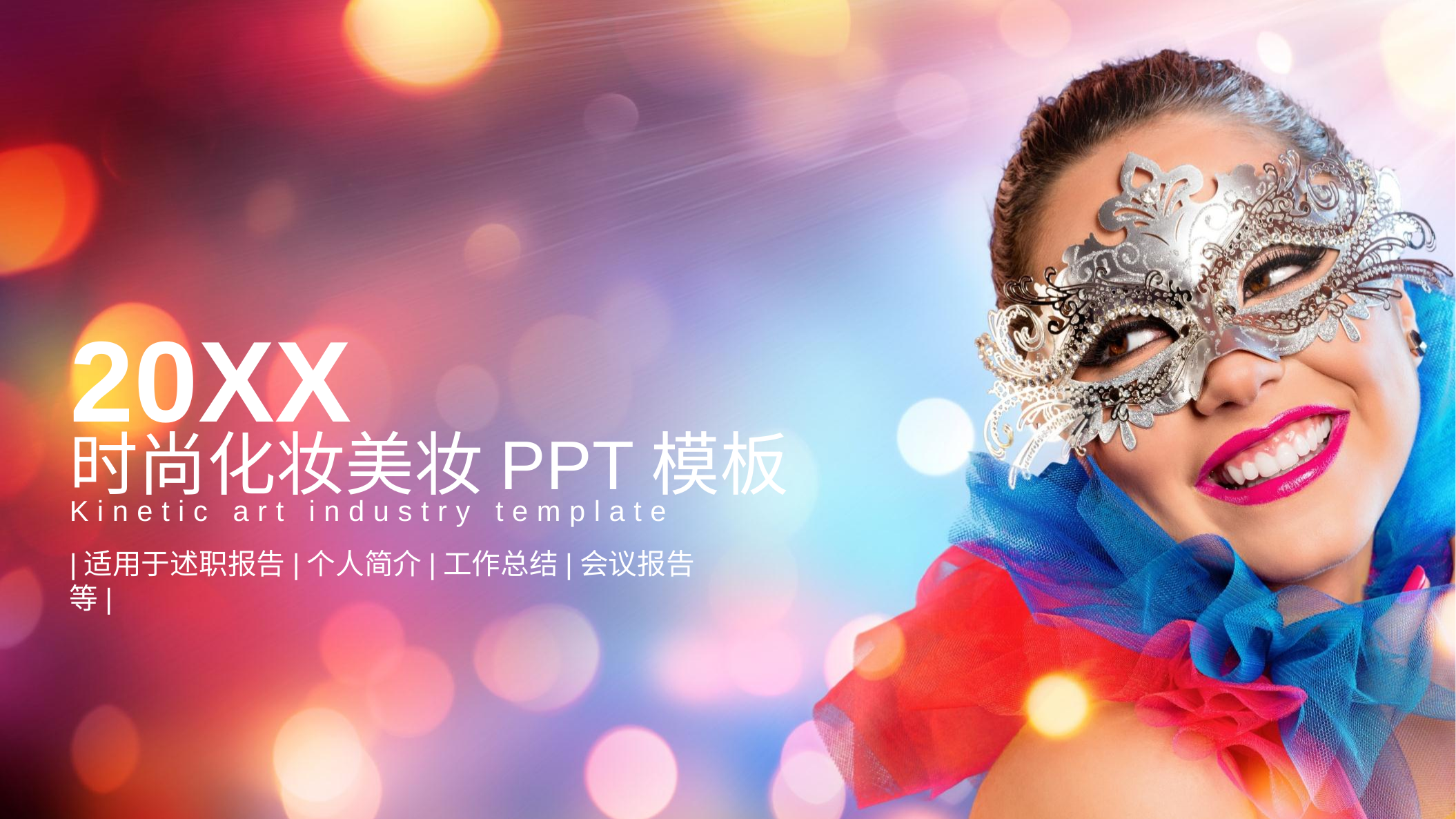

20XX
时尚化妆美妆PPT模板
Kinetic art industry template
|适用于述职报告|个人简介|工作总结|会议报告等|